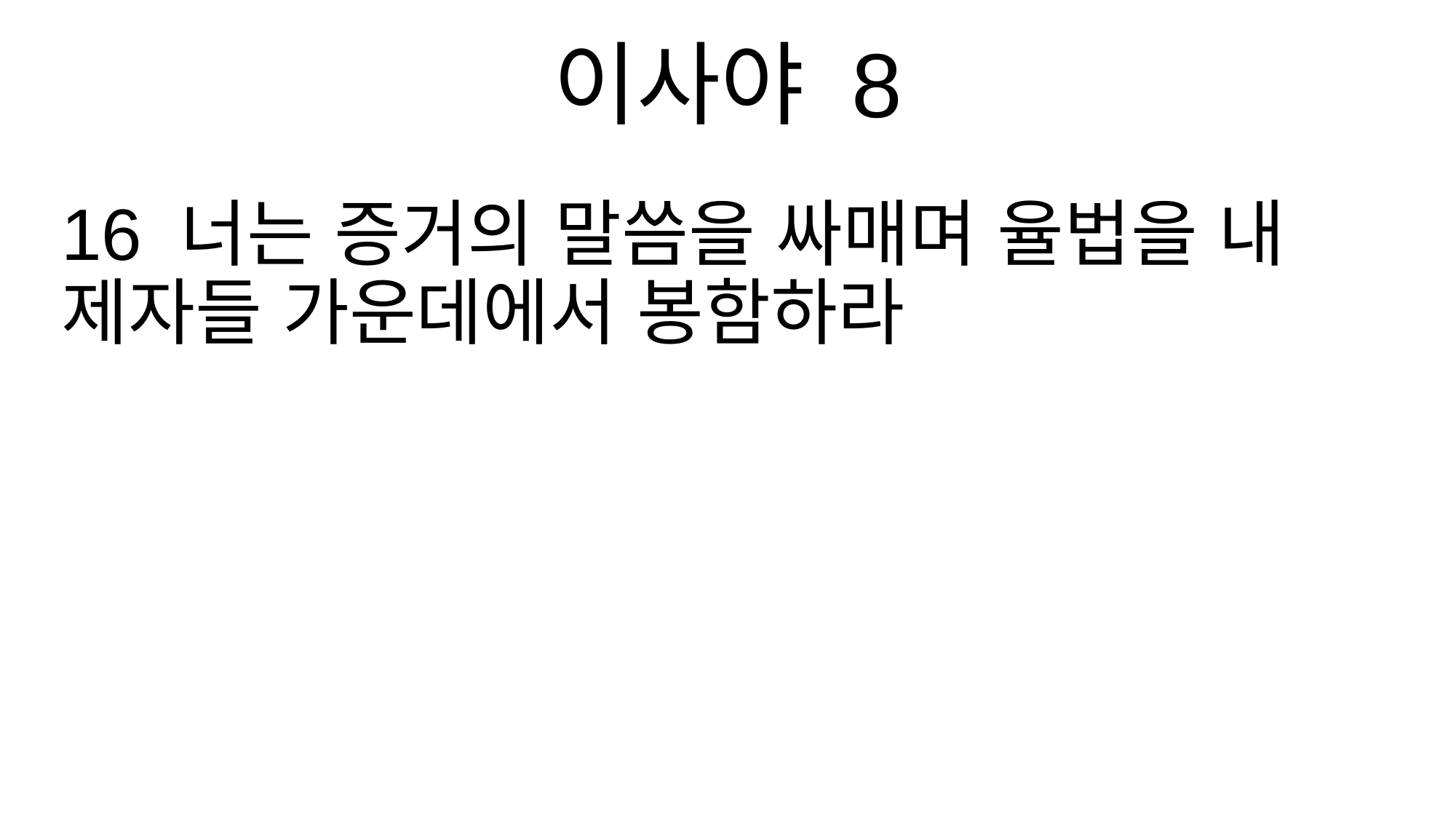

이사야 8
16 너는 증거의 말씀을 싸매며 율법을 내 제자들 가운데에서 봉함하라